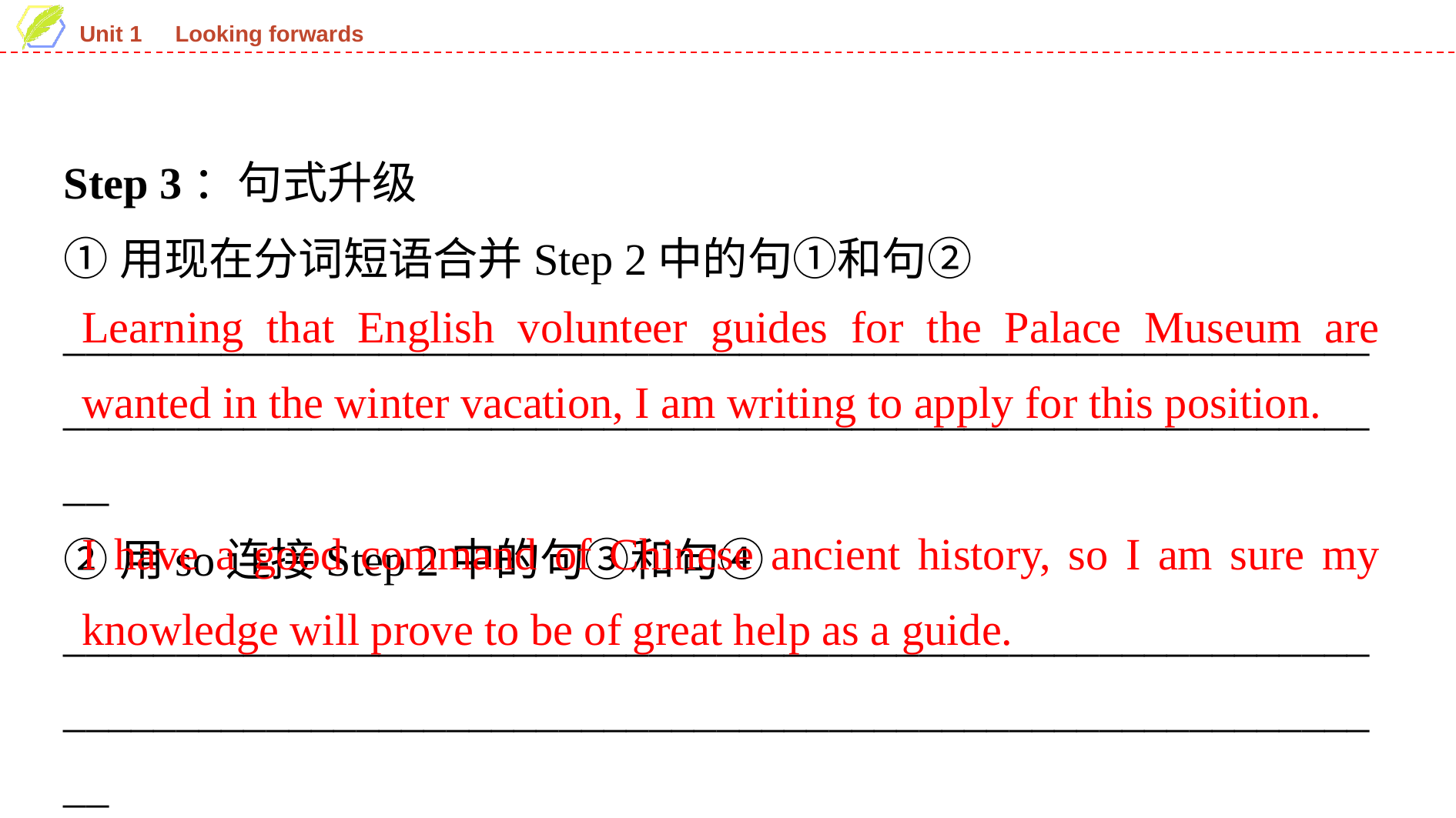

Step 3：句式升级
①用现在分词短语合并Step 2中的句①和句②
______________________________________________________________________________________________________________________
②用so连接Step 2中的句③和句④
______________________________________________________________________________________________________________________
Learning that English volunteer guides for the Palace Museum are wanted in the winter vacation, I am writing to apply for this position.
I have a good command of Chinese ancient history, so I am sure my knowledge will prove to be of great help as a guide.